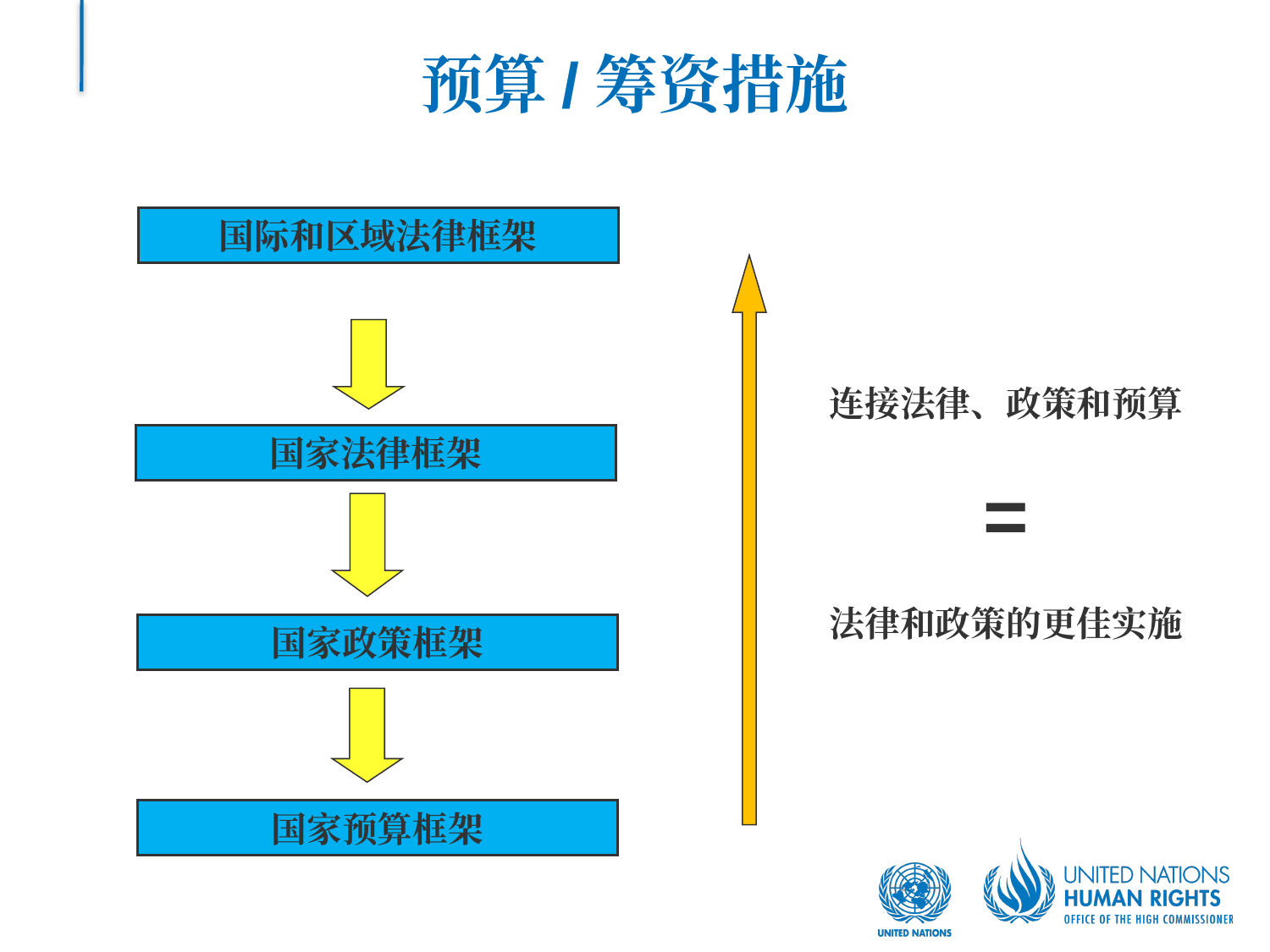

预算/筹资措施
国际和区域法律框架

连接法律、政策和预算

=

法律和政策的更佳实施
国家法律框架

国家政策框架

国家预算框架